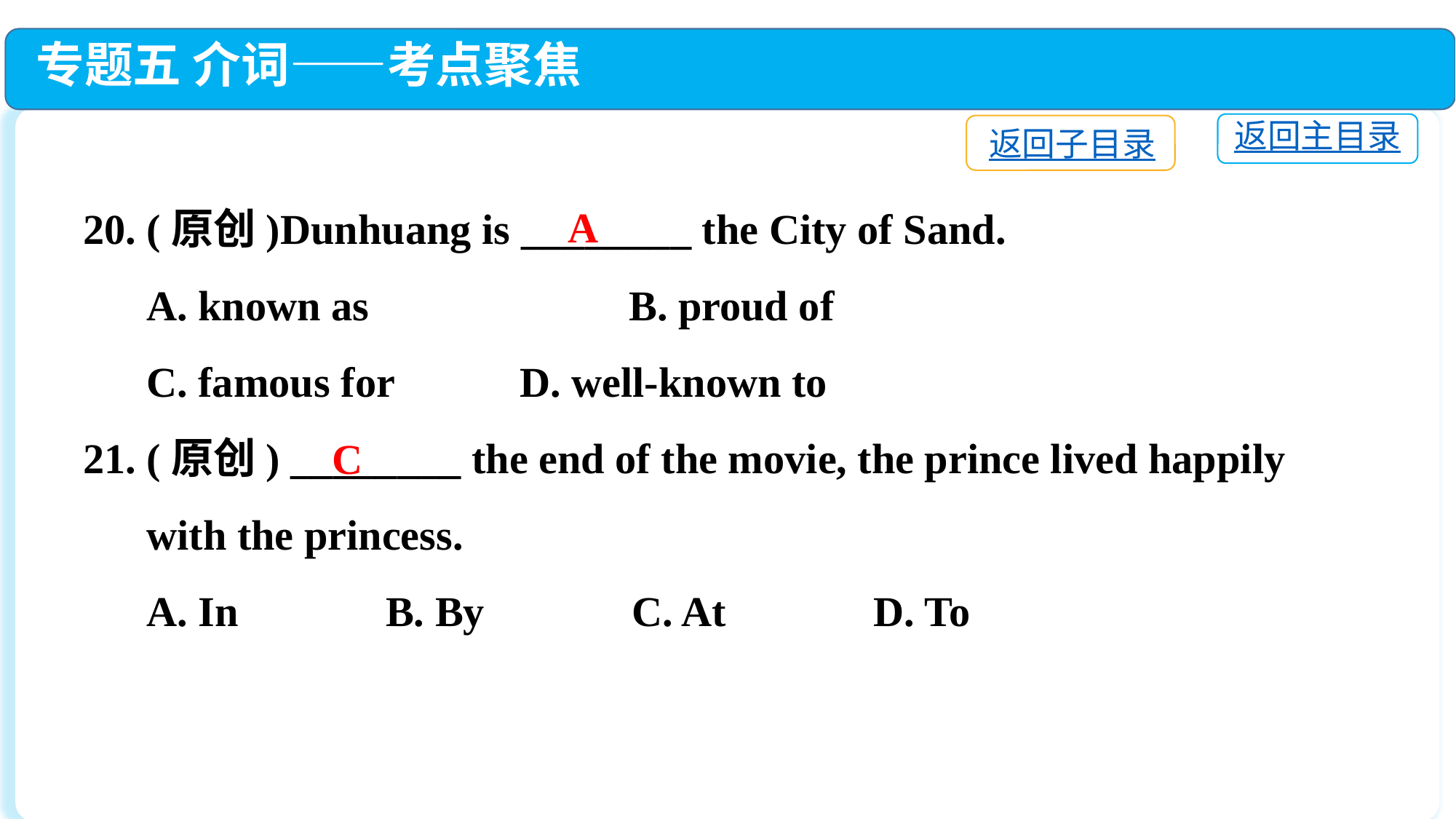

专题五 介词——考点聚焦

返回主目录

返回子目录
20. (原创)Dunhuang is ________ the City of Sand.
      A. known as　		B. proud of
      C. famous for　	D. well-known to
21. (原创) ________ the end of the movie, the prince lived happily
      with the princess.
      A. In　　　B. By　　　C. At　　　D. To

A
C